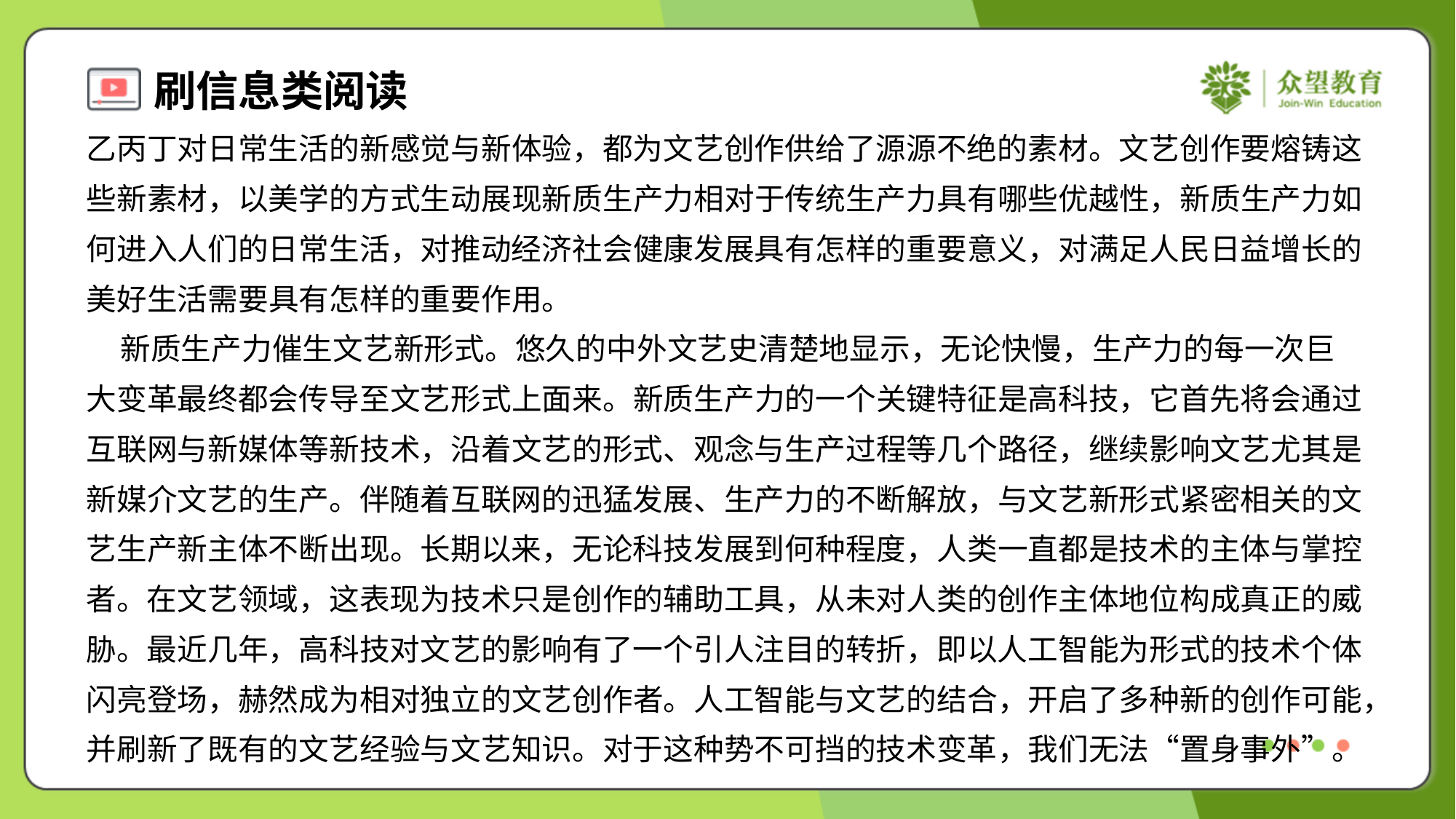

乙丙丁对日常生活的新感觉与新体验，都为文艺创作供给了源源不绝的素材。文艺创作要熔铸这
些新素材，以美学的方式生动展现新质生产力相对于传统生产力具有哪些优越性，新质生产力如
何进入人们的日常生活，对推动经济社会健康发展具有怎样的重要意义，对满足人民日益增长的
美好生活需要具有怎样的重要作用。
    新质生产力催生文艺新形式。悠久的中外文艺史清楚地显示，无论快慢，生产力的每一次巨
大变革最终都会传导至文艺形式上面来。新质生产力的一个关键特征是高科技，它首先将会通过
互联网与新媒体等新技术，沿着文艺的形式、观念与生产过程等几个路径，继续影响文艺尤其是
新媒介文艺的生产。伴随着互联网的迅猛发展、生产力的不断解放，与文艺新形式紧密相关的文
艺生产新主体不断出现。长期以来，无论科技发展到何种程度，人类一直都是技术的主体与掌控
者。在文艺领域，这表现为技术只是创作的辅助工具，从未对人类的创作主体地位构成真正的威
胁。最近几年，高科技对文艺的影响有了一个引人注目的转折，即以人工智能为形式的技术个体
闪亮登场，赫然成为相对独立的文艺创作者。人工智能与文艺的结合，开启了多种新的创作可能，
并刷新了既有的文艺经验与文艺知识。对于这种势不可挡的技术变革，我们无法“置身事外”。